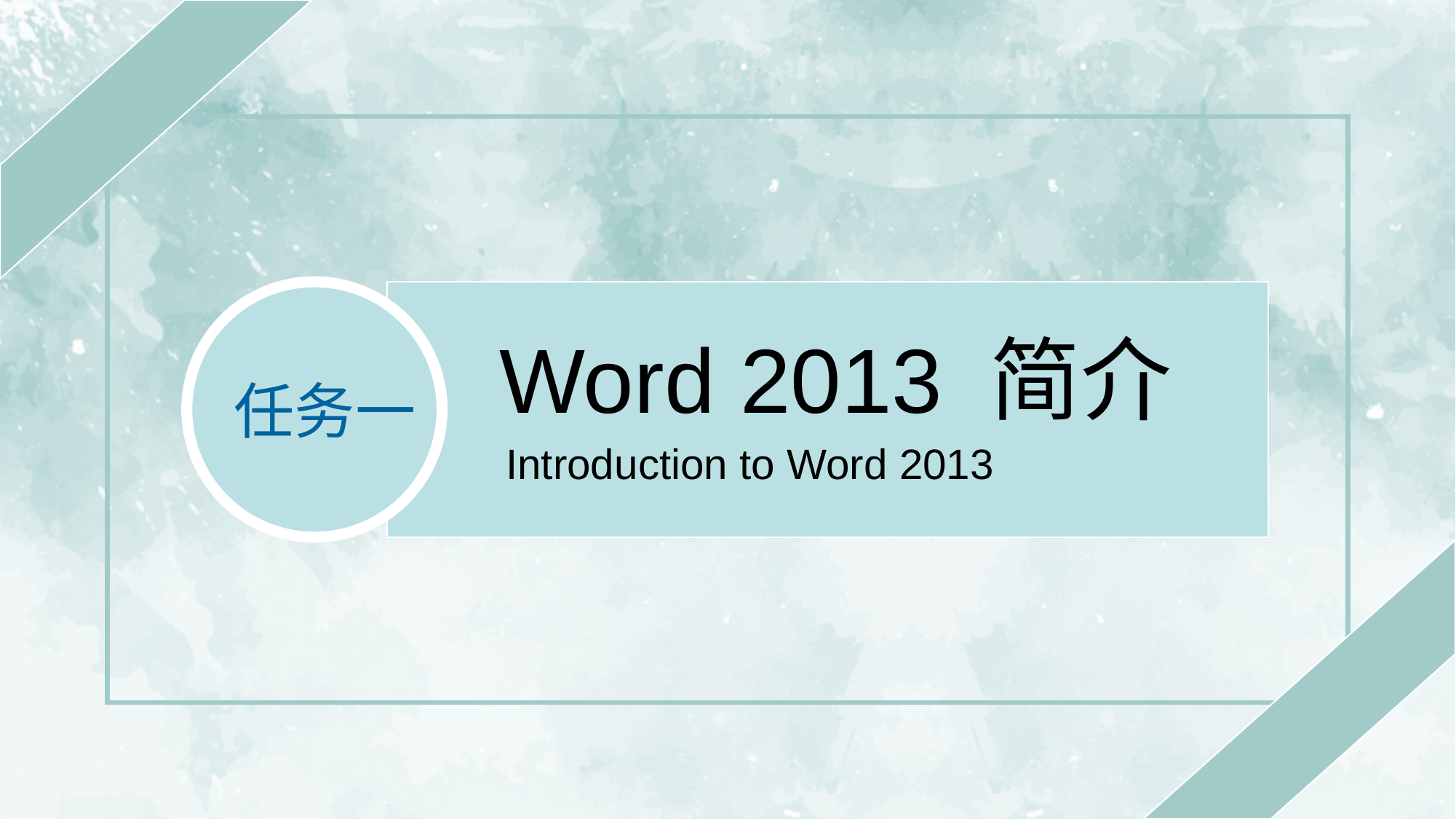

任务一

Word 2013 简介
Introduction to Word 2013